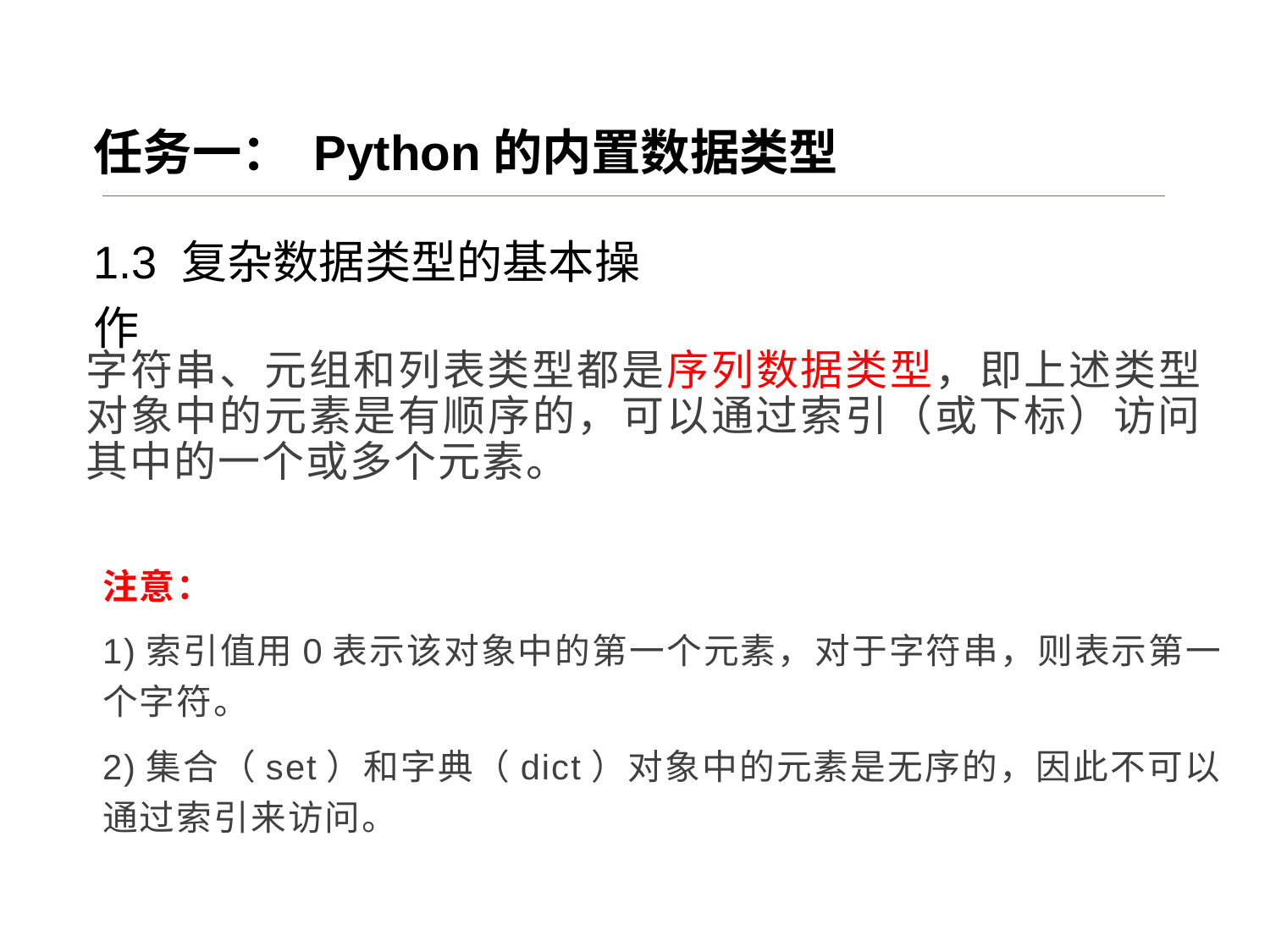

任务一： Python的内置数据类型
1.3 复杂数据类型的基本操作
字符串、元组和列表类型都是序列数据类型，即上述类型对象中的元素是有顺序的，可以通过索引（或下标）访问其中的一个或多个元素。
注意：
1)索引值用0表示该对象中的第一个元素，对于字符串，则表示第一个字符。
2)集合（set）和字典（dict）对象中的元素是无序的，因此不可以通过索引来访问。